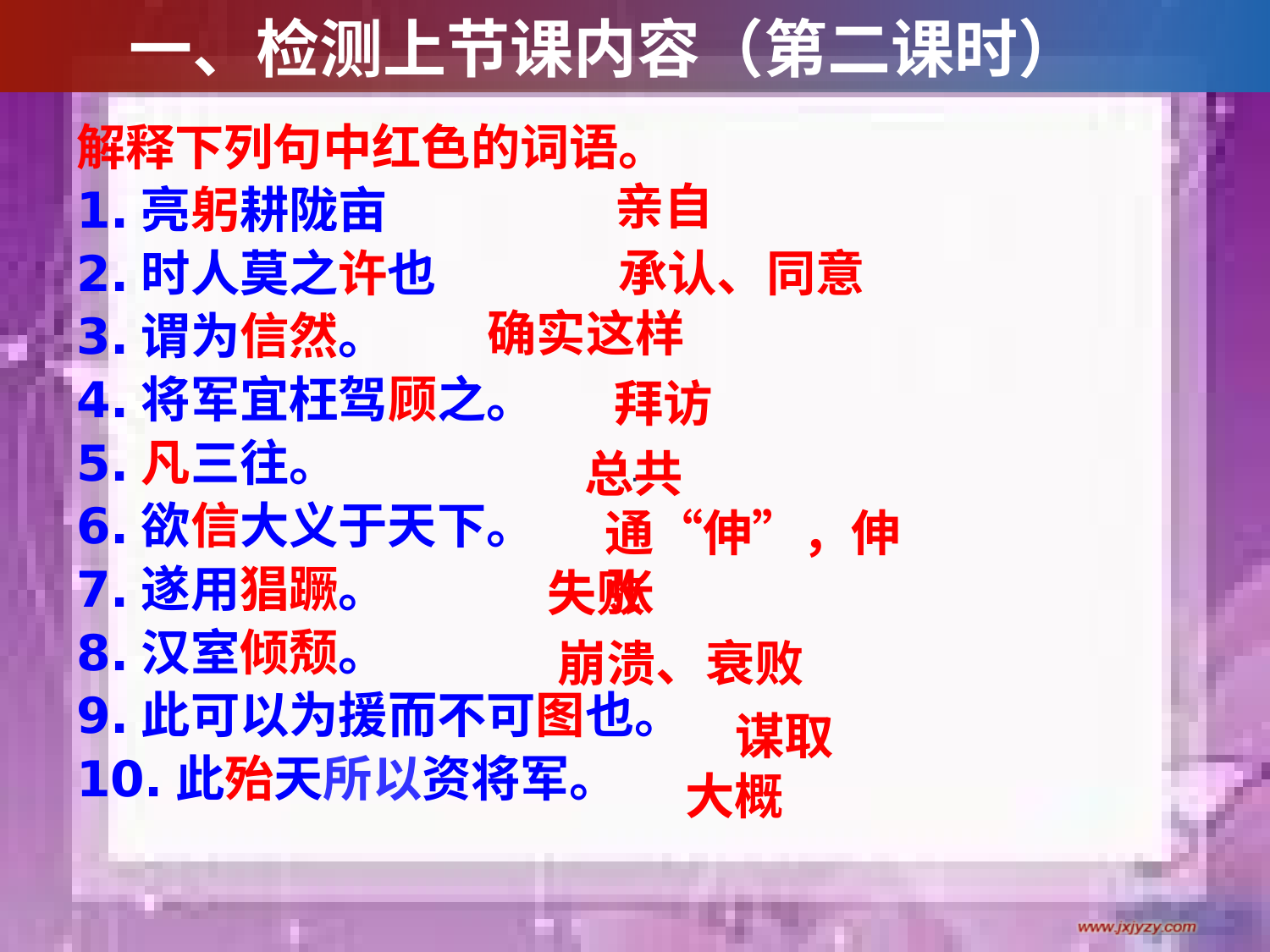

# 一、检测上节课内容（第二课时）
解释下列句中红色的词语。
1.亮躬耕陇亩
2.时人莫之许也
3.谓为信然。
4.将军宜枉驾顾之。
5.凡三往。
6.欲信大义于天下。
7.遂用猖蹶。
8.汉室倾颓。
9.此可以为援而不可图也。
10.此殆天所以资将军。

亲自
承认、同意

确实这样
拜访
总共
·
通“伸”，伸张
失败
崩溃、衰败
谋取
大概